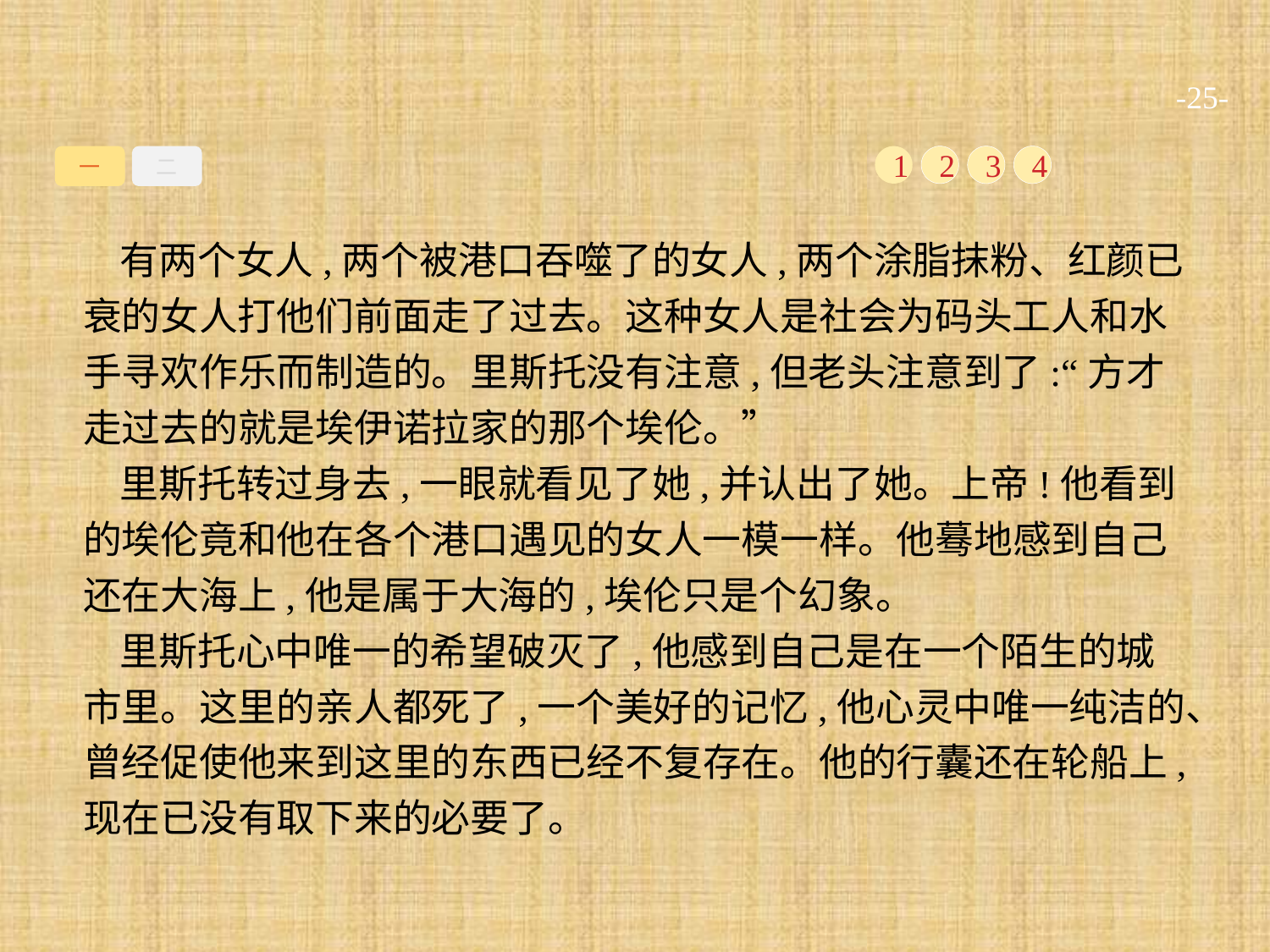

-25-
一
二
1
2
3
4
有两个女人,两个被港口吞噬了的女人,两个涂脂抹粉、红颜已衰的女人打他们前面走了过去。这种女人是社会为码头工人和水手寻欢作乐而制造的。里斯托没有注意,但老头注意到了:“方才走过去的就是埃伊诺拉家的那个埃伦。”
里斯托转过身去,一眼就看见了她,并认出了她。上帝!他看到的埃伦竟和他在各个港口遇见的女人一模一样。他蓦地感到自己还在大海上,他是属于大海的,埃伦只是个幻象。
里斯托心中唯一的希望破灭了,他感到自己是在一个陌生的城市里。这里的亲人都死了,一个美好的记忆,他心灵中唯一纯洁的、曾经促使他来到这里的东西已经不复存在。他的行囊还在轮船上,现在已没有取下来的必要了。